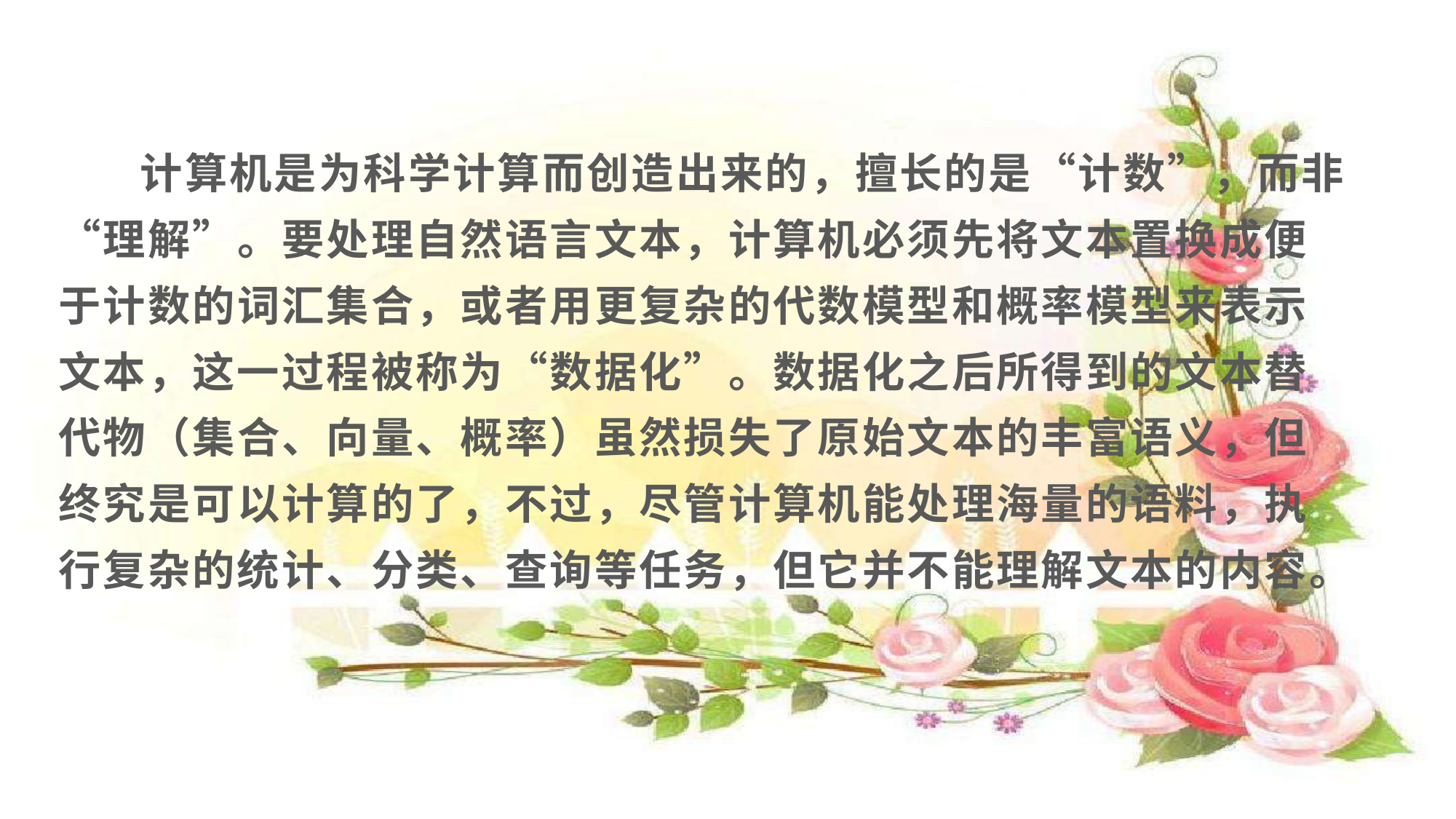

计算机是为科学计算而创造出来的，擅长的是“计数”，而非“理解”。要处理自然语言文本，计算机必须先将文本置换成便于计数的词汇集合，或者用更复杂的代数模型和概率模型来表示文本，这一过程被称为“数据化”。数据化之后所得到的文本替代物（集合、向量、概率）虽然损失了原始文本的丰富语义，但终究是可以计算的了，不过，尽管计算机能处理海量的语料，执行复杂的统计、分类、查询等任务，但它并不能理解文本的内容。